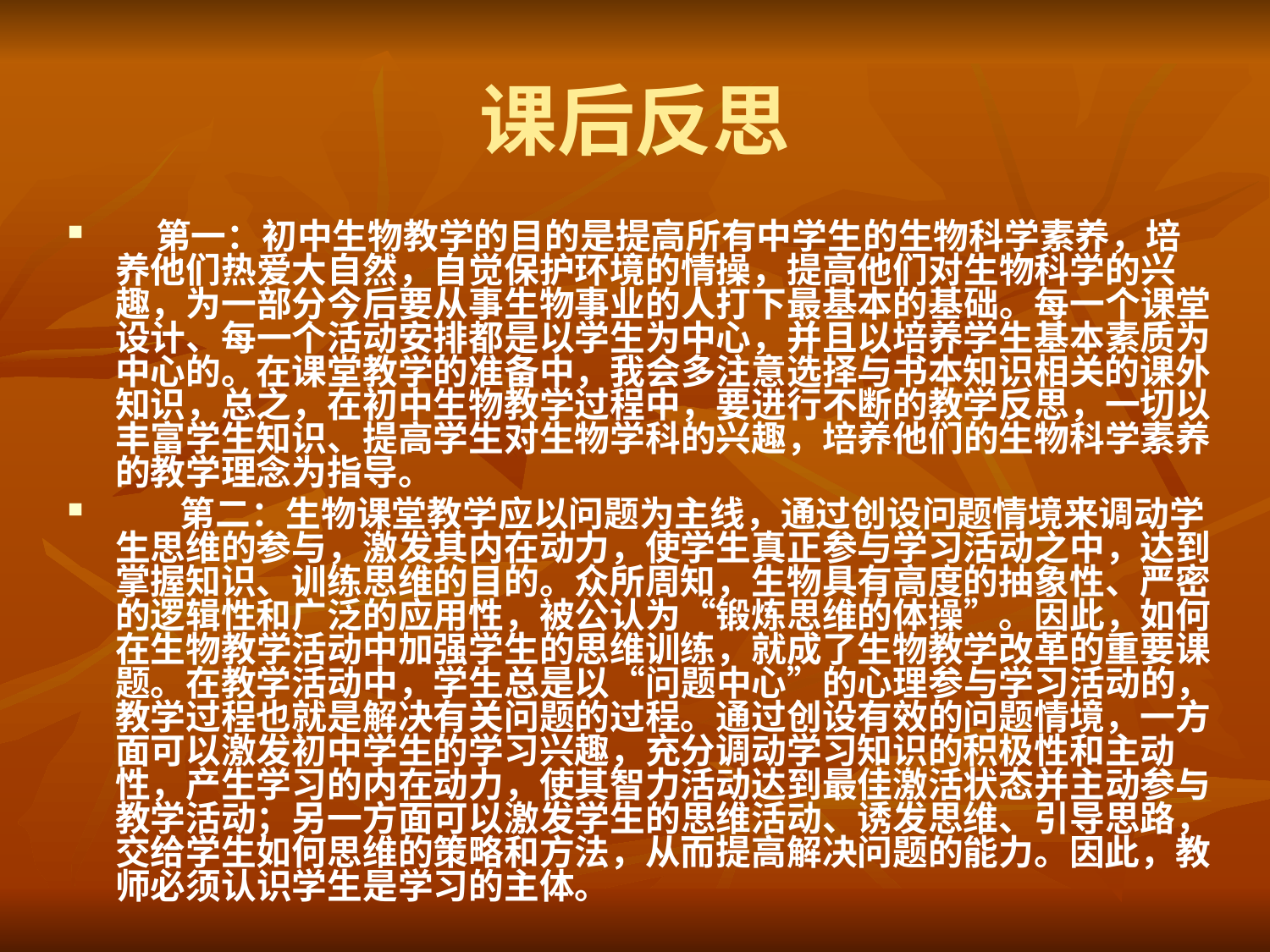

# 课后反思

    第一：初中生物教学的目的是提高所有中学生的生物科学素养，培养他们热爱大自然，自觉保护环境的情操，提高他们对生物科学的兴趣，为一部分今后要从事生物事业的人打下最基本的基础。每一个课堂设计、每一个活动安排都是以学生为中心，并且以培养学生基本素质为中心的。在课堂教学的准备中，我会多注意选择与书本知识相关的课外知识，总之，在初中生物教学过程中，要进行不断的教学反思，一切以丰富学生知识、提高学生对生物学科的兴趣，培养他们的生物科学素养的教学理念为指导。
       第二：生物课堂教学应以问题为主线，通过创设问题情境来调动学生思维的参与，激发其内在动力，使学生真正参与学习活动之中，达到掌握知识、训练思维的目的。众所周知，生物具有高度的抽象性、严密的逻辑性和广泛的应用性，被公认为“锻炼思维的体操”。因此，如何在生物教学活动中加强学生的思维训练，就成了生物教学改革的重要课题。在教学活动中，学生总是以“问题中心”的心理参与学习活动的，教学过程也就是解决有关问题的过程。通过创设有效的问题情境，一方面可以激发初中学生的学习兴趣，充分调动学习知识的积极性和主动性，产生学习的内在动力，使其智力活动达到最佳激活状态并主动参与教学活动；另一方面可以激发学生的思维活动、诱发思维、引导思路，交给学生如何思维的策略和方法，从而提高解决问题的能力。因此，教师必须认识学生是学习的主体。